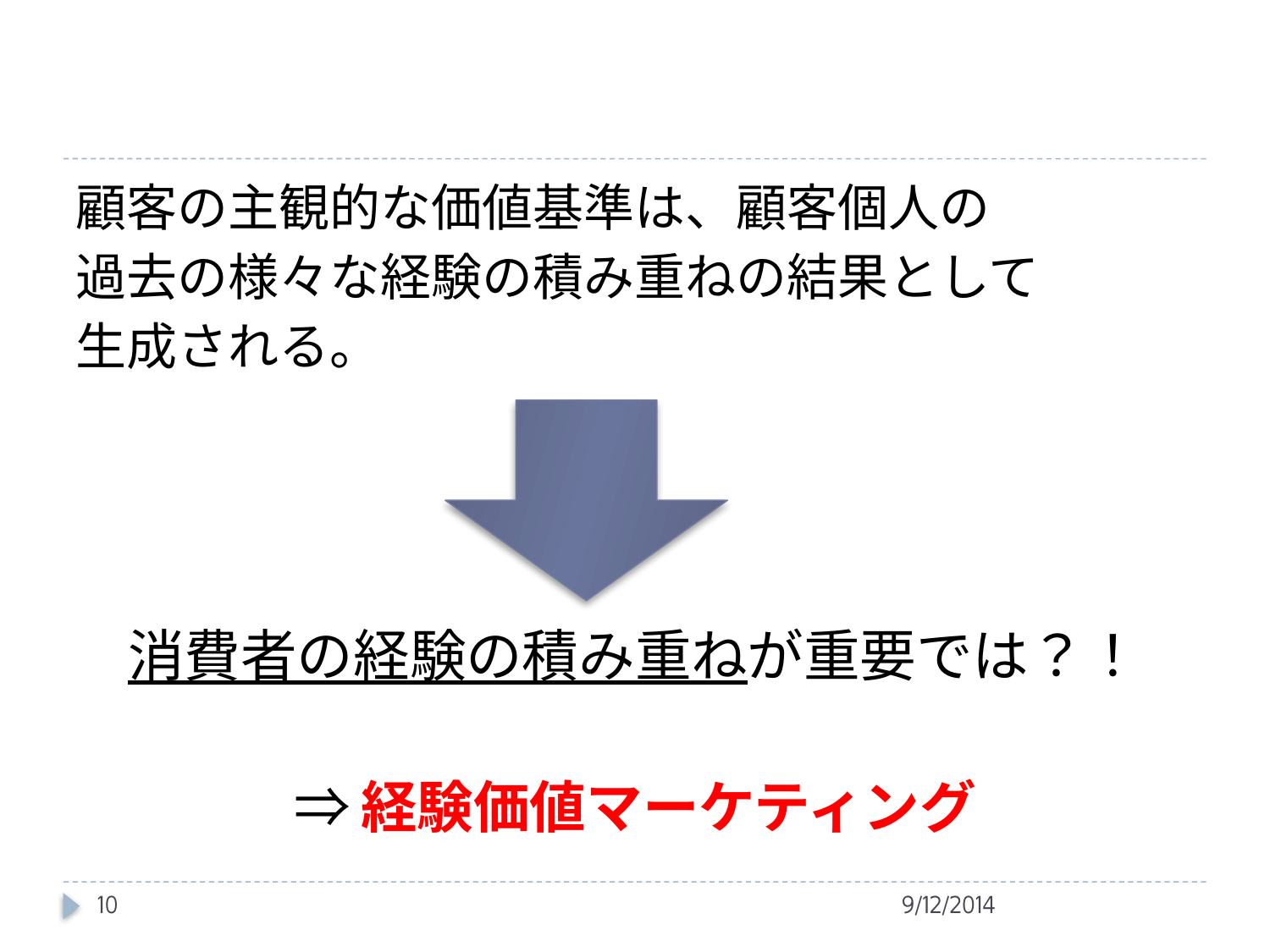

顧客の主観的な価値基準は、顧客個人の
過去の様々な経験の積み重ねの結果として
生成される。

消費者の経験の積み重ねが重要では？！

⇒経験価値マーケティング

10
9/12/2014